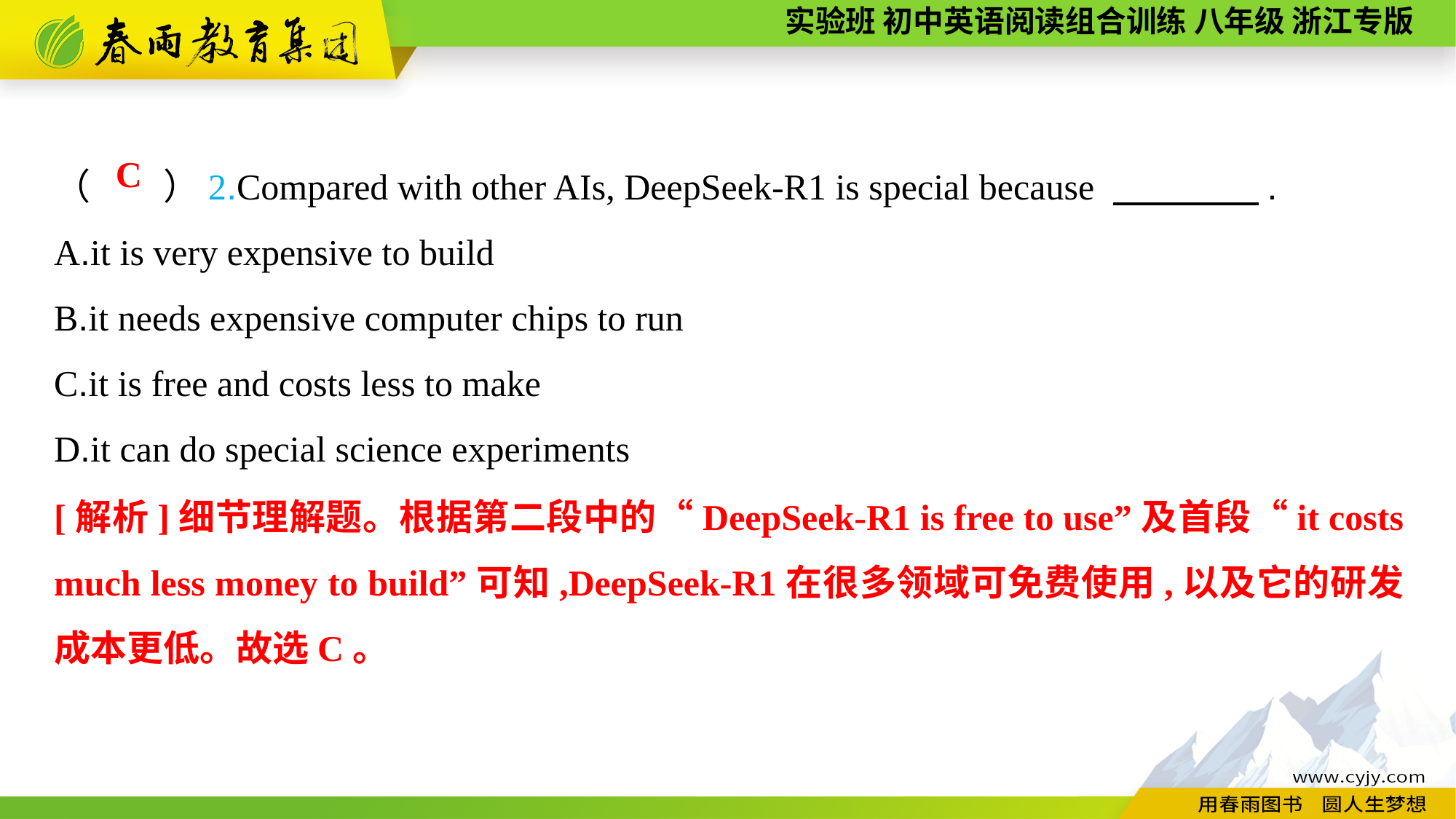

（　　）2.Compared with other AIs, DeepSeek-R1 is special because 　　　　.
A.it is very expensive to build
B.it needs expensive computer chips to run
C.it is free and costs less to make
D.it can do special science experiments
C
[解析]细节理解题。根据第二段中的“DeepSeek-R1 is free to use”及首段“it costs much less money to build”可知,DeepSeek-R1在很多领域可免费使用,以及它的研发成本更低。故选C。